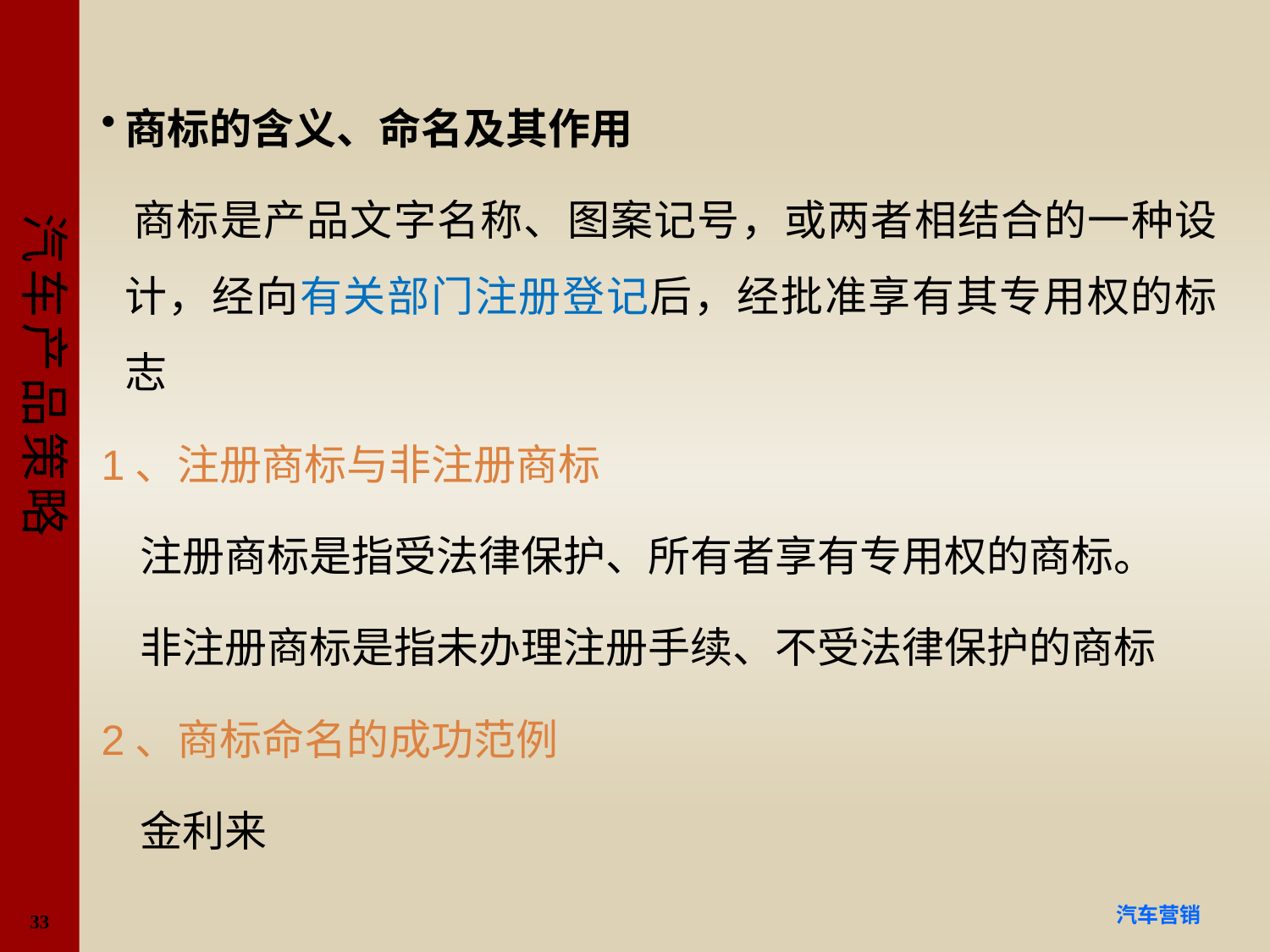

#
商标的含义、命名及其作用
  商标是产品文字名称、图案记号，或两者相结合的一种设计，经向有关部门注册登记后，经批准享有其专用权的标志
1、注册商标与非注册商标
   注册商标是指受法律保护、所有者享有专用权的商标。
   非注册商标是指未办理注册手续、不受法律保护的商标
2、商标命名的成功范例
   金利来

33